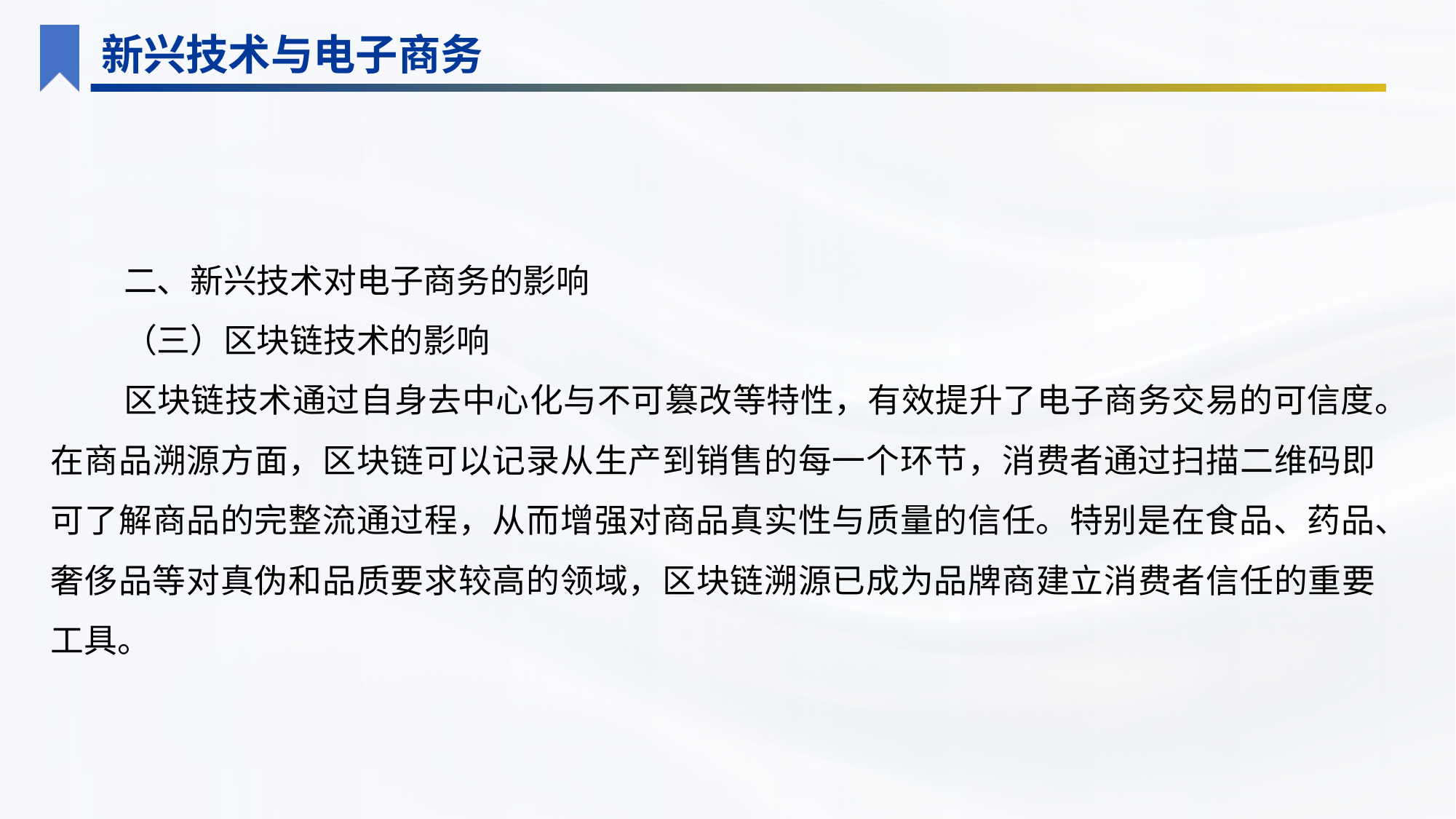

新兴技术与电子商务
二、新兴技术对电子商务的影响
（三）区块链技术的影响
区块链技术通过自身去中心化与不可篡改等特性，有效提升了电子商务交易的可信度。在商品溯源方面，区块链可以记录从生产到销售的每一个环节，消费者通过扫描二维码即可了解商品的完整流通过程，从而增强对商品真实性与质量的信任。特别是在食品、药品、奢侈品等对真伪和品质要求较高的领域，区块链溯源已成为品牌商建立消费者信任的重要工具。